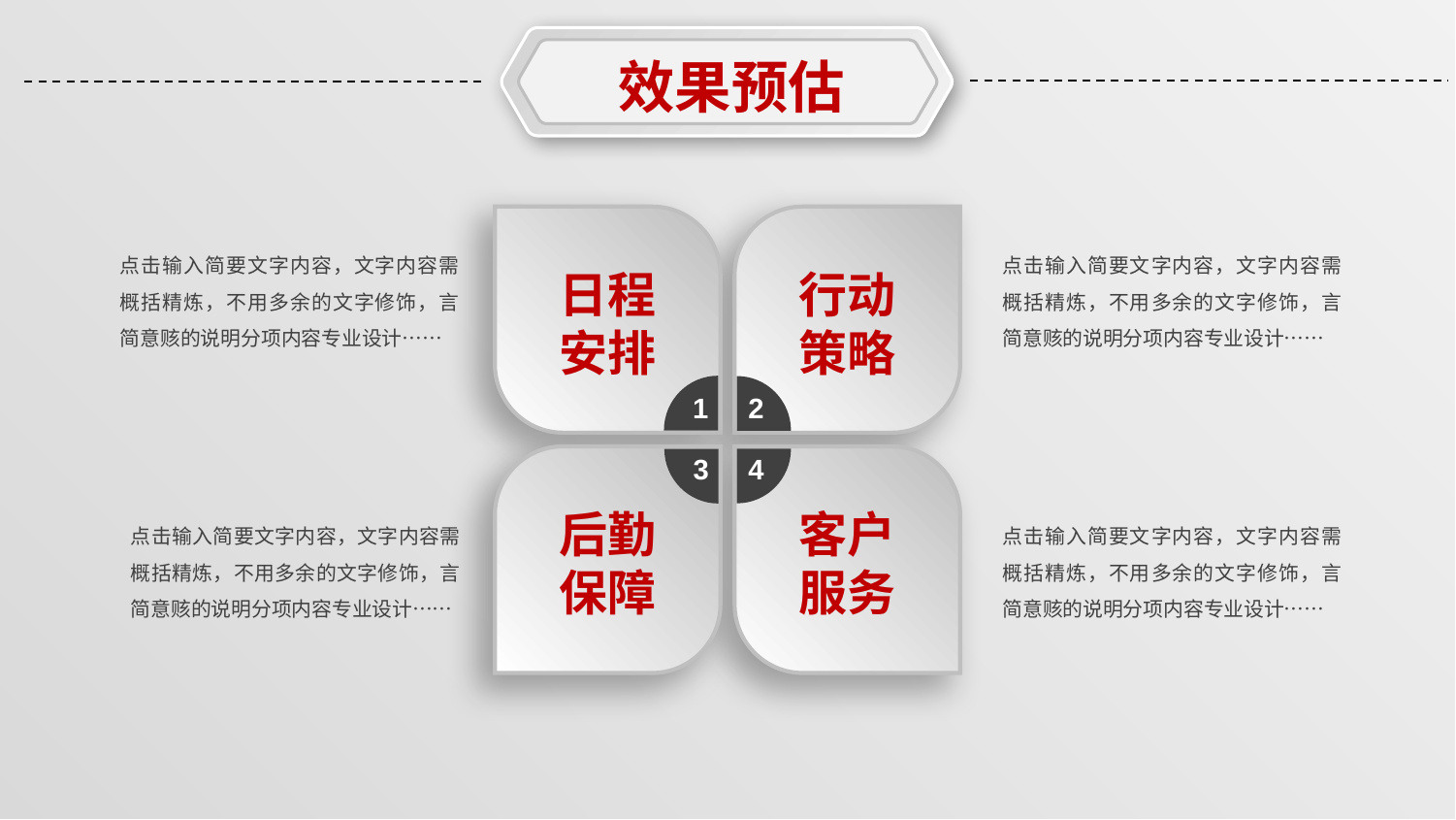

效果预估

点击输入简要文字内容，文字内容需概括精炼，不用多余的文字修饰，言简意赅的说明分项内容专业设计……
点击输入简要文字内容，文字内容需概括精炼，不用多余的文字修饰，言简意赅的说明分项内容专业设计……
日程安排
行动策略

1
2

4
3
后勤保障
客户服务
点击输入简要文字内容，文字内容需概括精炼，不用多余的文字修饰，言简意赅的说明分项内容专业设计……
点击输入简要文字内容，文字内容需概括精炼，不用多余的文字修饰，言简意赅的说明分项内容专业设计……